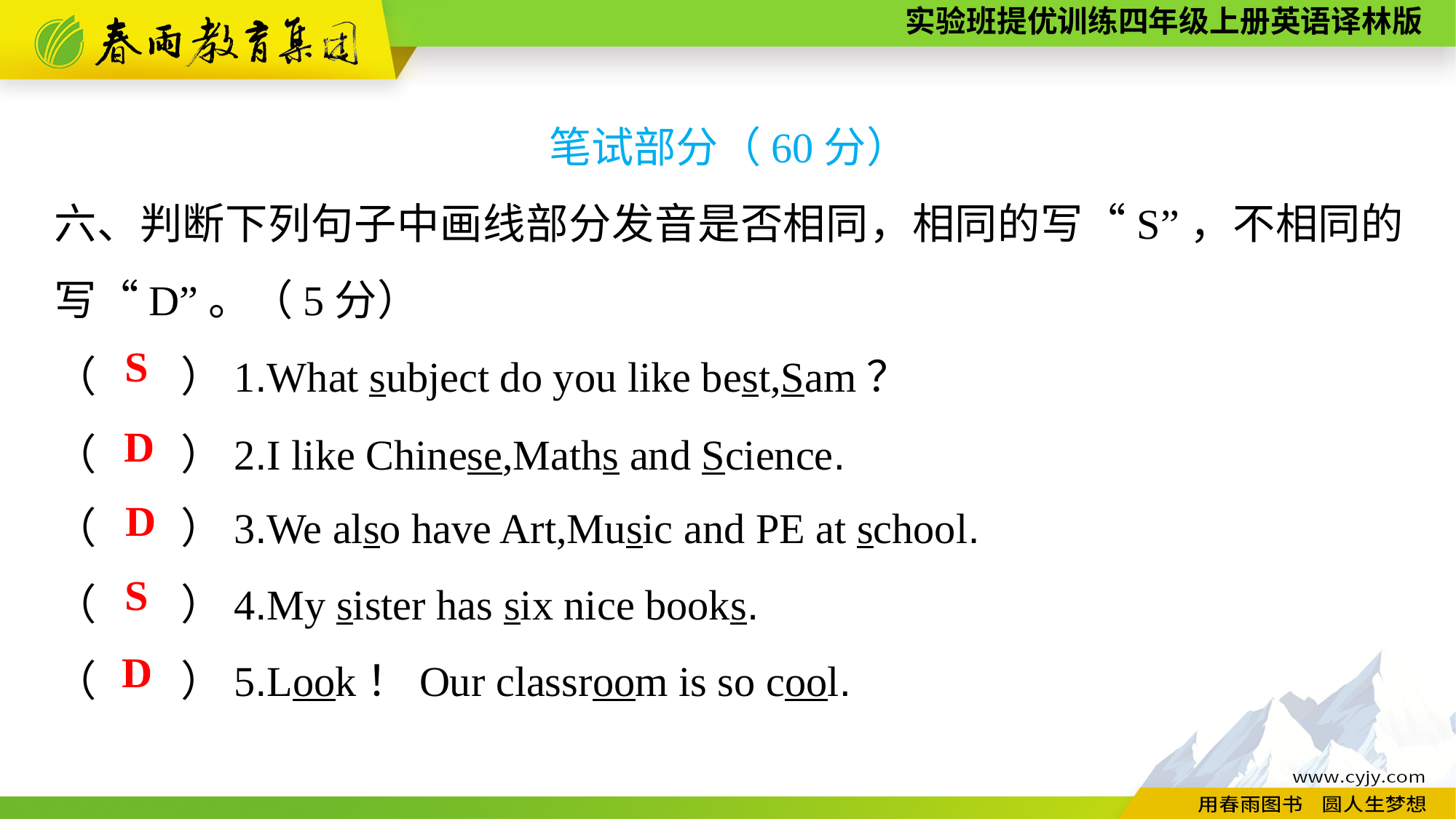

笔试部分（60分）
六、判断下列句子中画线部分发音是否相同，相同的写“S”，不相同的写“D”。（5分）
（　　）1.What subject do you like best,Sam？
S
（　　）2.I like Chinese,Maths and Science.
D
（　　）3.We also have Art,Music and PE at school.
（　　）4.My sister has six nice books.
（　　）5.Look！Our classroom is so cool.
D
S
D